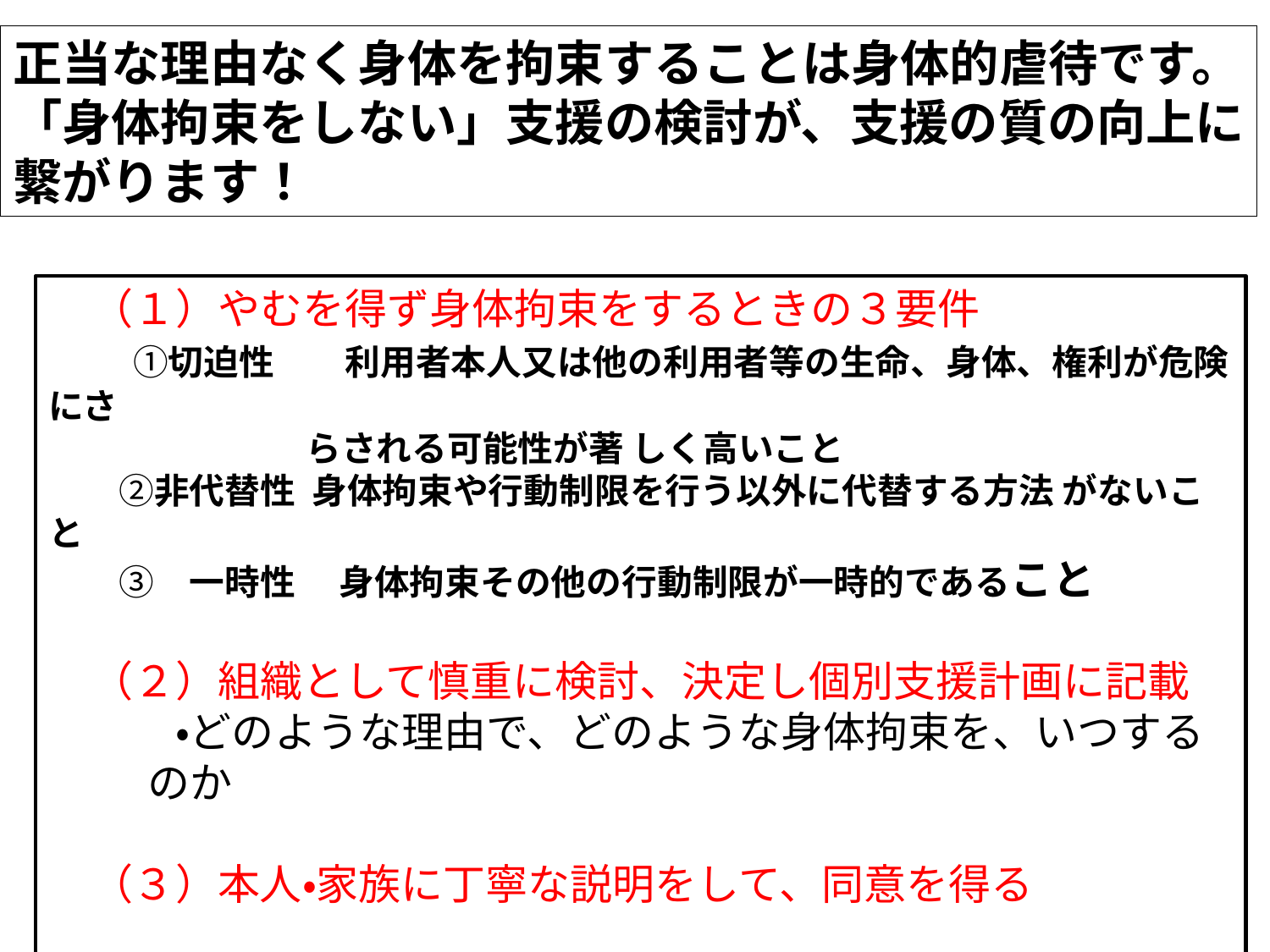

正当な理由なく身体を拘束することは身体的虐待です。
「身体拘束をしない」支援の検討が、支援の質の向上に
繋がります！
　（１）やむを得ず身体拘束をするときの３要件
　　①切迫性　　利用者本人又は他の利用者等の生命、身体、権利が危険にさ
                               らされる可能性が著 しく高いこと
　　②非代替性  身体拘束や行動制限を行う以外に代替する方法 がないこと
　　③　一時性　 身体拘束その他の行動制限が一時的であること

　（２）組織として慎重に検討、決定し個別支援計画に記載
　　　・どのような理由で、どのような身体拘束を、いつするのか

　（３）本人・家族に丁寧な説明をして、同意を得る

　（４）必要な事項の記録
　　　・身体拘束を行ったときは、支援記録などにそのつど記録